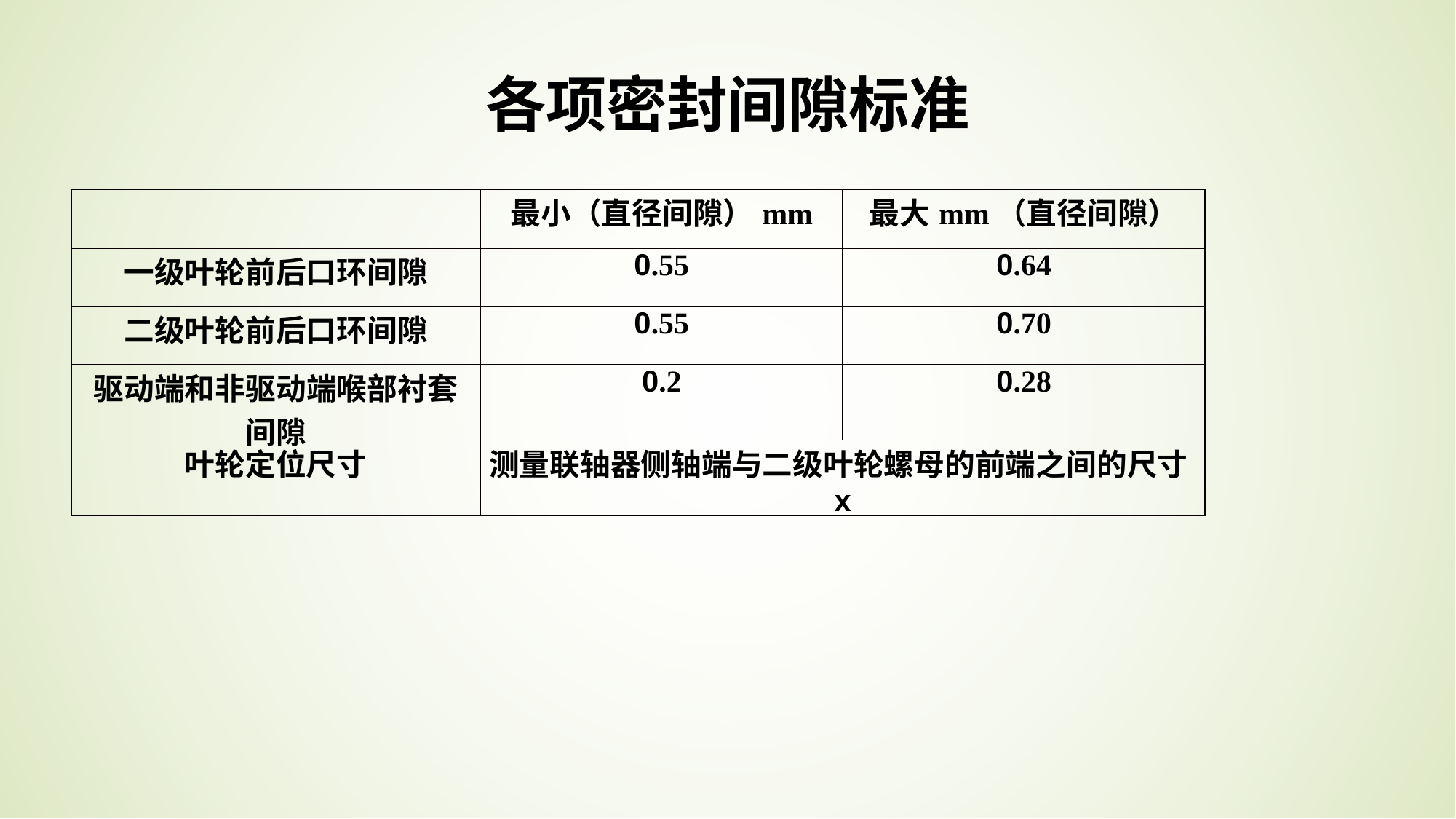

各项密封间隙标准
|  | 最小（直径间隙）mm | 最大mm（直径间隙） |
| --- | --- | --- |
| 一级叶轮前后口环间隙 | 0.55 | 0.64 |
| 二级叶轮前后口环间隙 | 0.55 | 0.70 |
| 驱动端和非驱动端喉部衬套间隙 | 0.2 | 0.28 |
| 叶轮定位尺寸 | 测量联轴器侧轴端与二级叶轮螺母的前端之间的尺寸x |  |